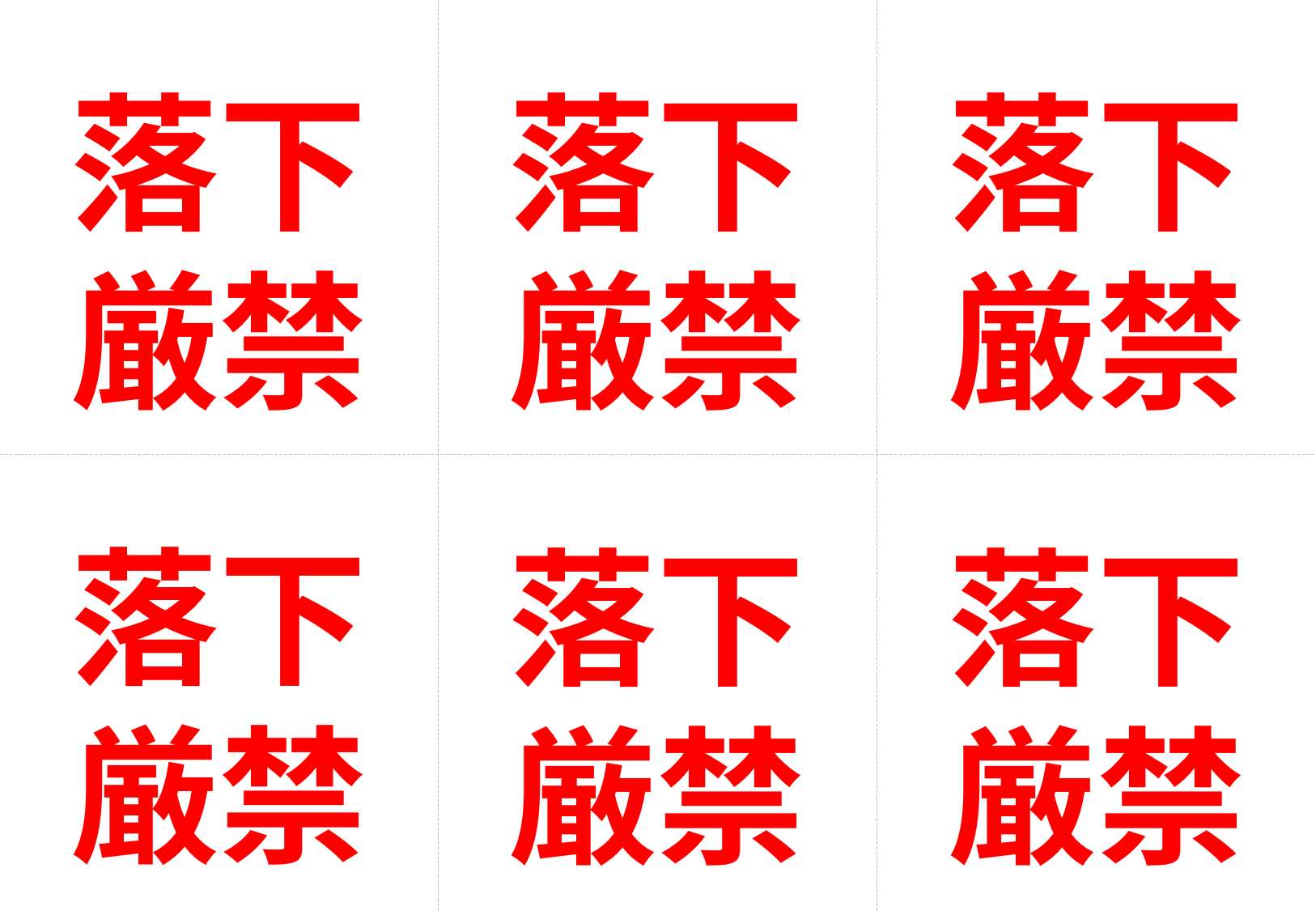

落下
厳禁
落下
厳禁
落下
厳禁
落下
厳禁
落下
厳禁
落下
厳禁